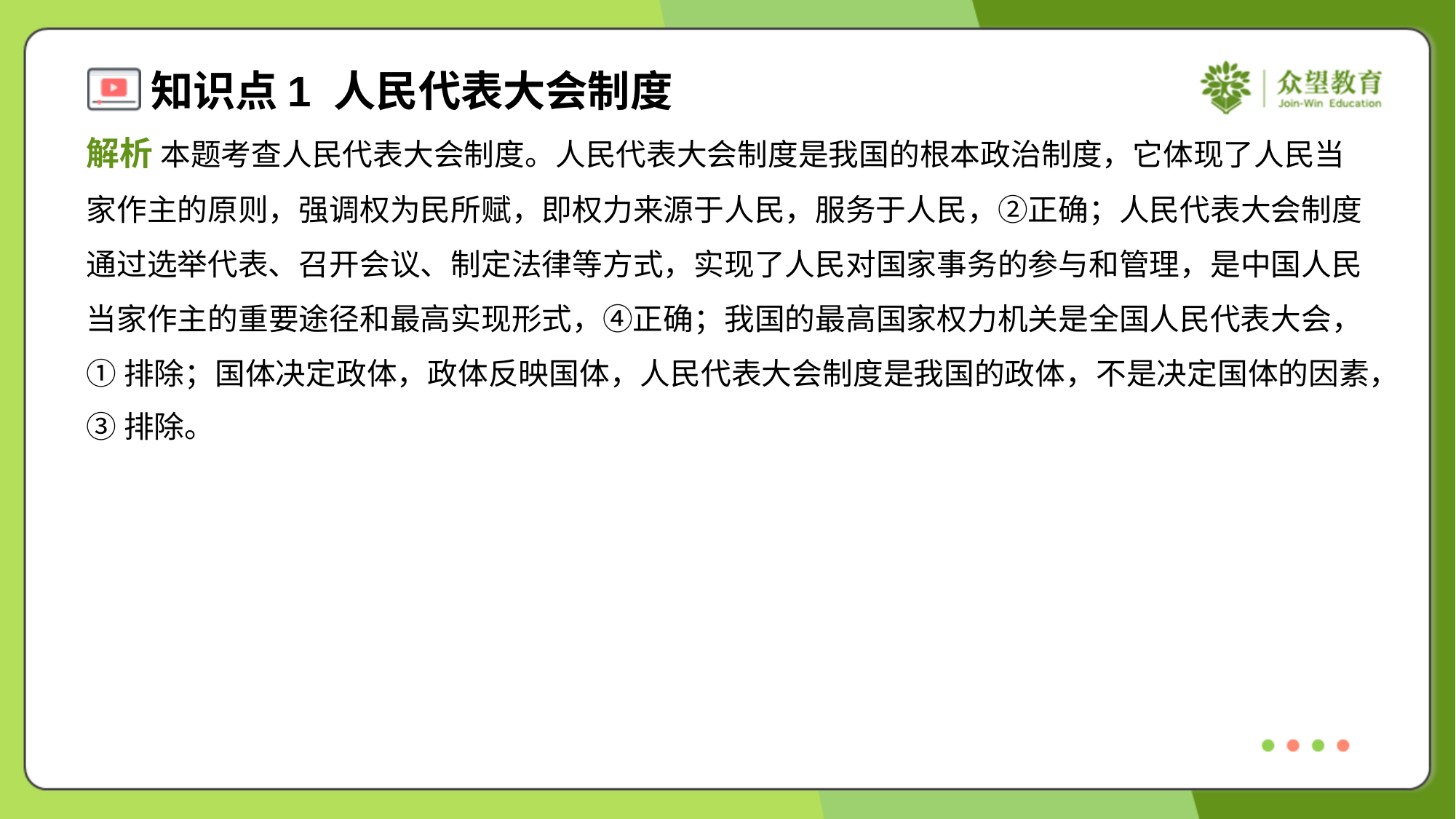

解析 本题考查人民代表大会制度。人民代表大会制度是我国的根本政治制度，它体现了人民当
家作主的原则，强调权为民所赋，即权力来源于人民，服务于人民，②正确；人民代表大会制度
通过选举代表、召开会议、制定法律等方式，实现了人民对国家事务的参与和管理，是中国人民
当家作主的重要途径和最高实现形式，④正确；我国的最高国家权力机关是全国人民代表大会，
①排除；国体决定政体，政体反映国体，人民代表大会制度是我国的政体，不是决定国体的因素，
③排除。